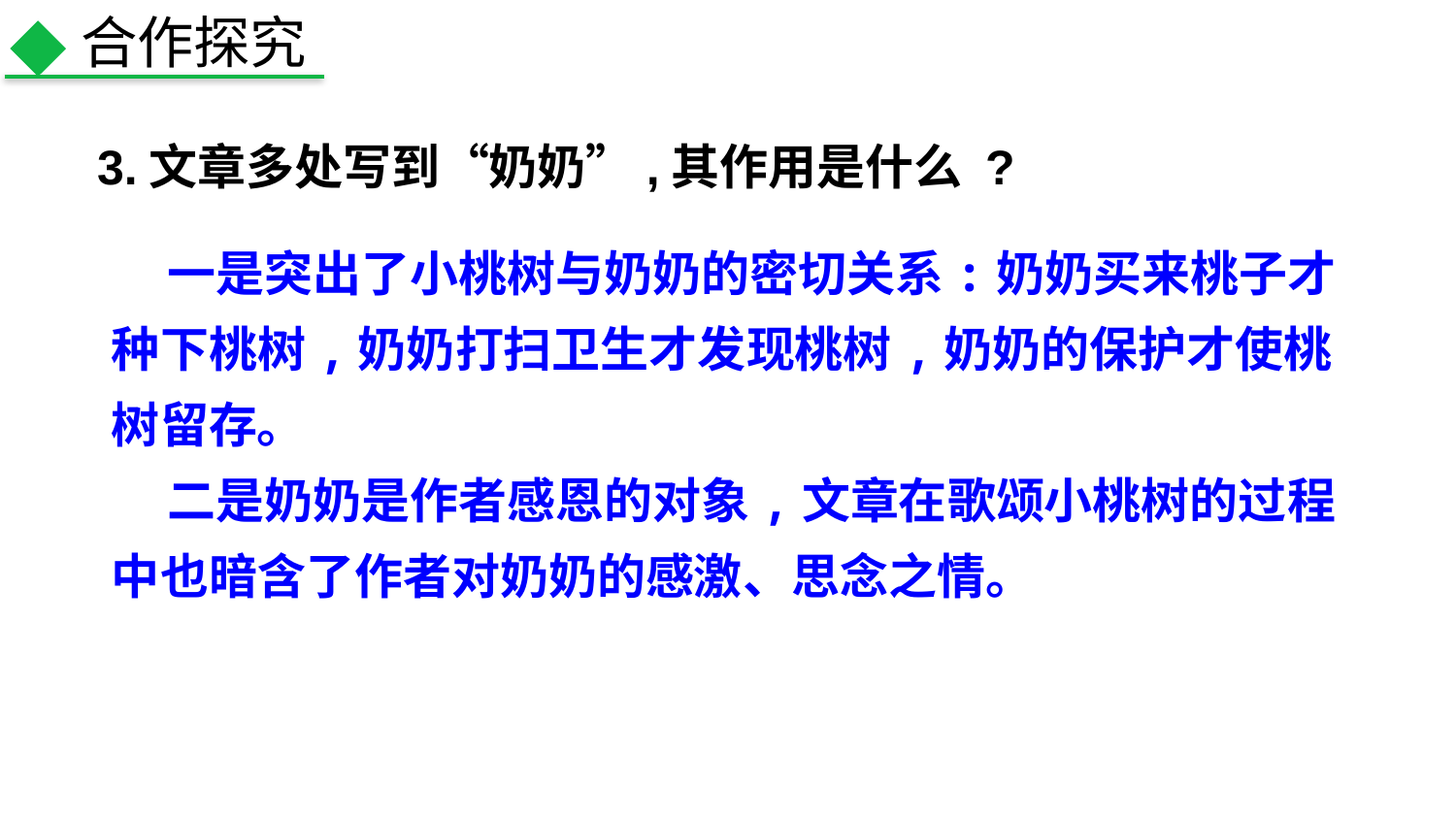

合作探究

3.文章多处写到“奶奶”,其作用是什么 ?
    一是突出了小桃树与奶奶的密切关系:奶奶买来桃子才种下桃树,奶奶打扫卫生才发现桃树,奶奶的保护才使桃树留存。
    二是奶奶是作者感恩的对象,文章在歌颂小桃树的过程中也暗含了作者对奶奶的感激、思念之情。